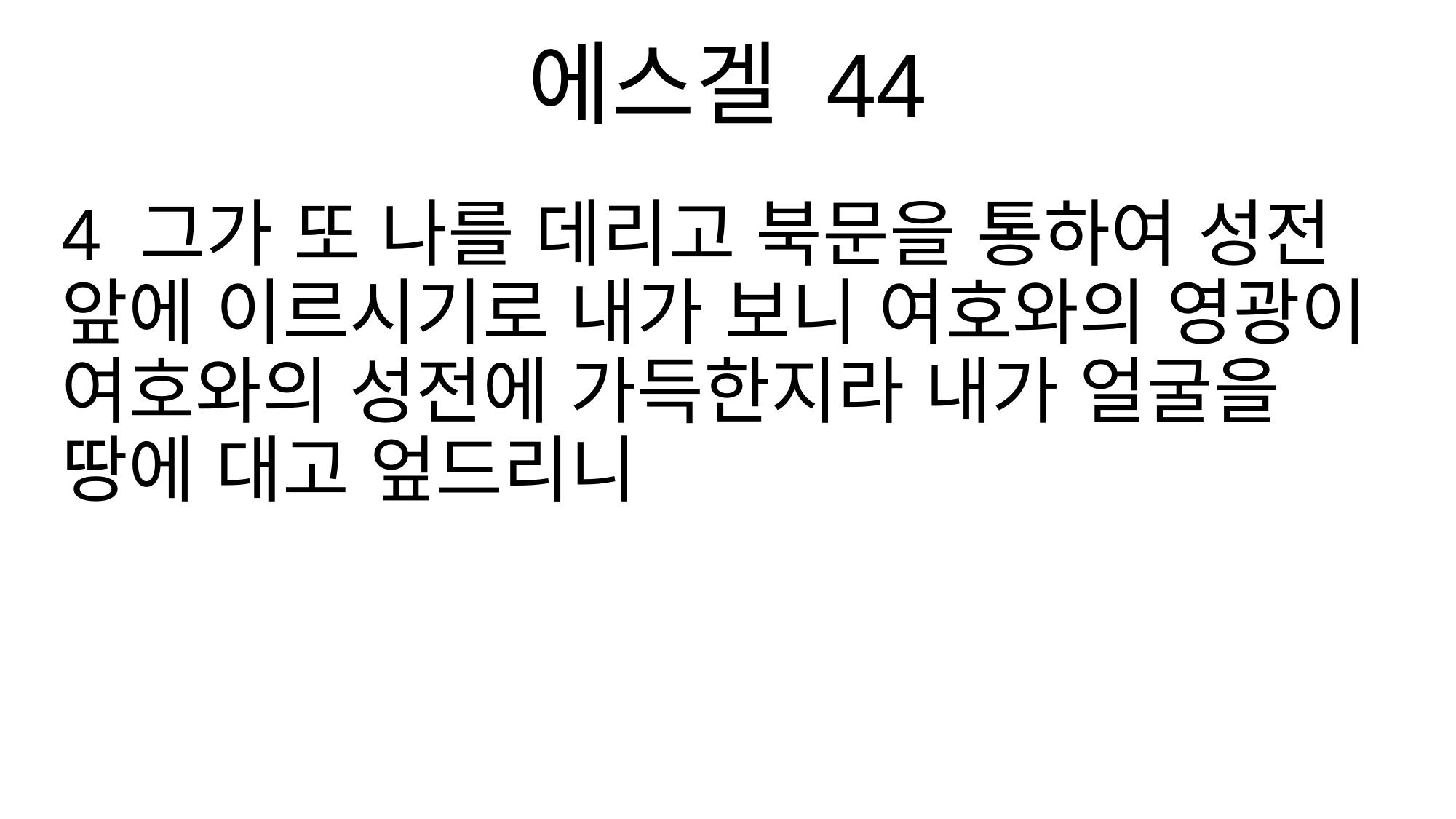

에스겔 44
4 그가 또 나를 데리고 북문을 통하여 성전 앞에 이르시기로 내가 보니 여호와의 영광이 여호와의 성전에 가득한지라 내가 얼굴을 땅에 대고 엎드리니